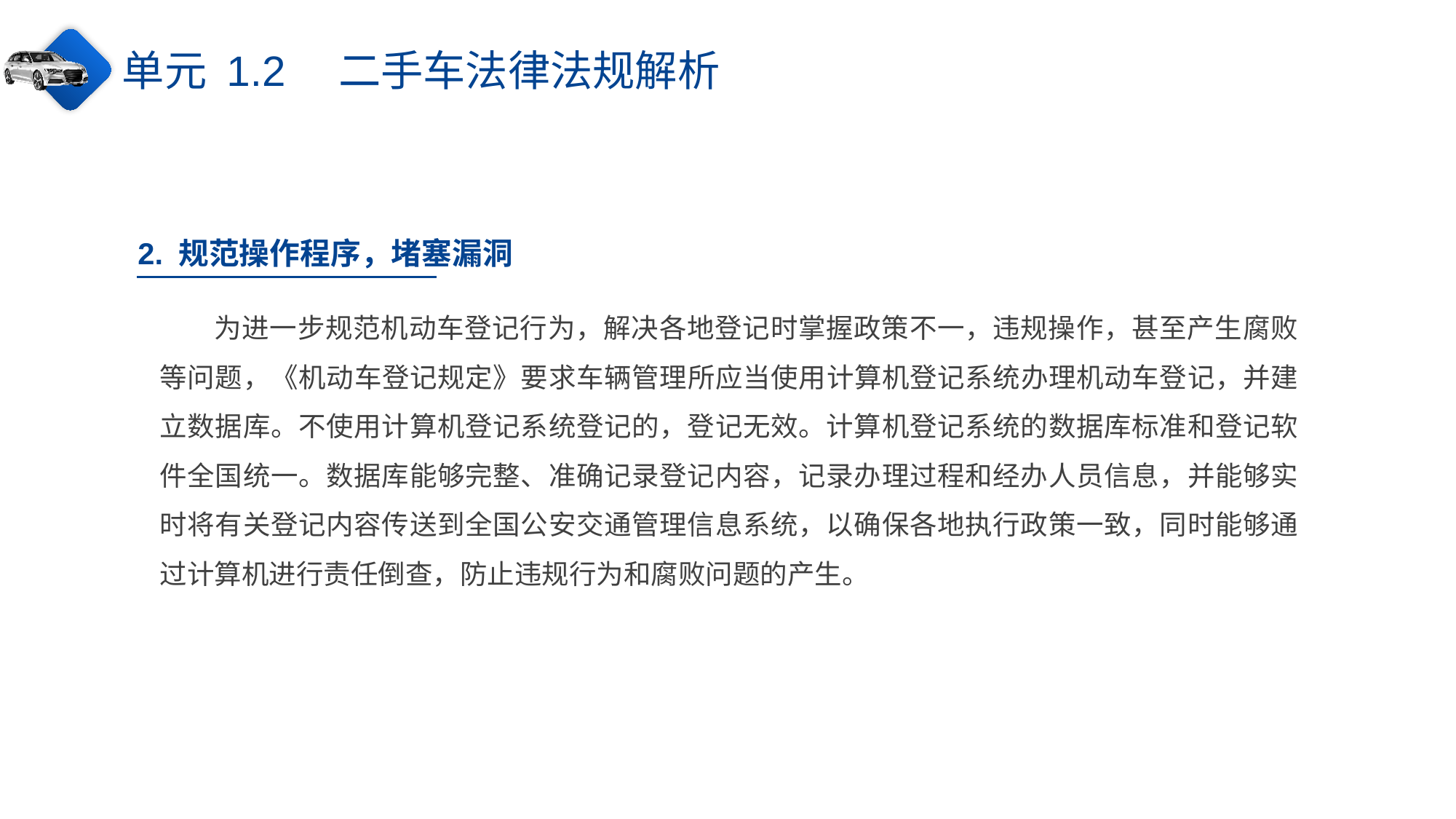

单元 1.2　二手车法律法规解析
2. 规范操作程序，堵塞漏洞
为进一步规范机动车登记行为，解决各地登记时掌握政策不一，违规操作，甚至产生腐败等问题，《机动车登记规定》要求车辆管理所应当使用计算机登记系统办理机动车登记，并建立数据库。不使用计算机登记系统登记的，登记无效。计算机登记系统的数据库标准和登记软件全国统一。数据库能够完整、准确记录登记内容，记录办理过程和经办人员信息，并能够实时将有关登记内容传送到全国公安交通管理信息系统，以确保各地执行政策一致，同时能够通过计算机进行责任倒查，防止违规行为和腐败问题的产生。